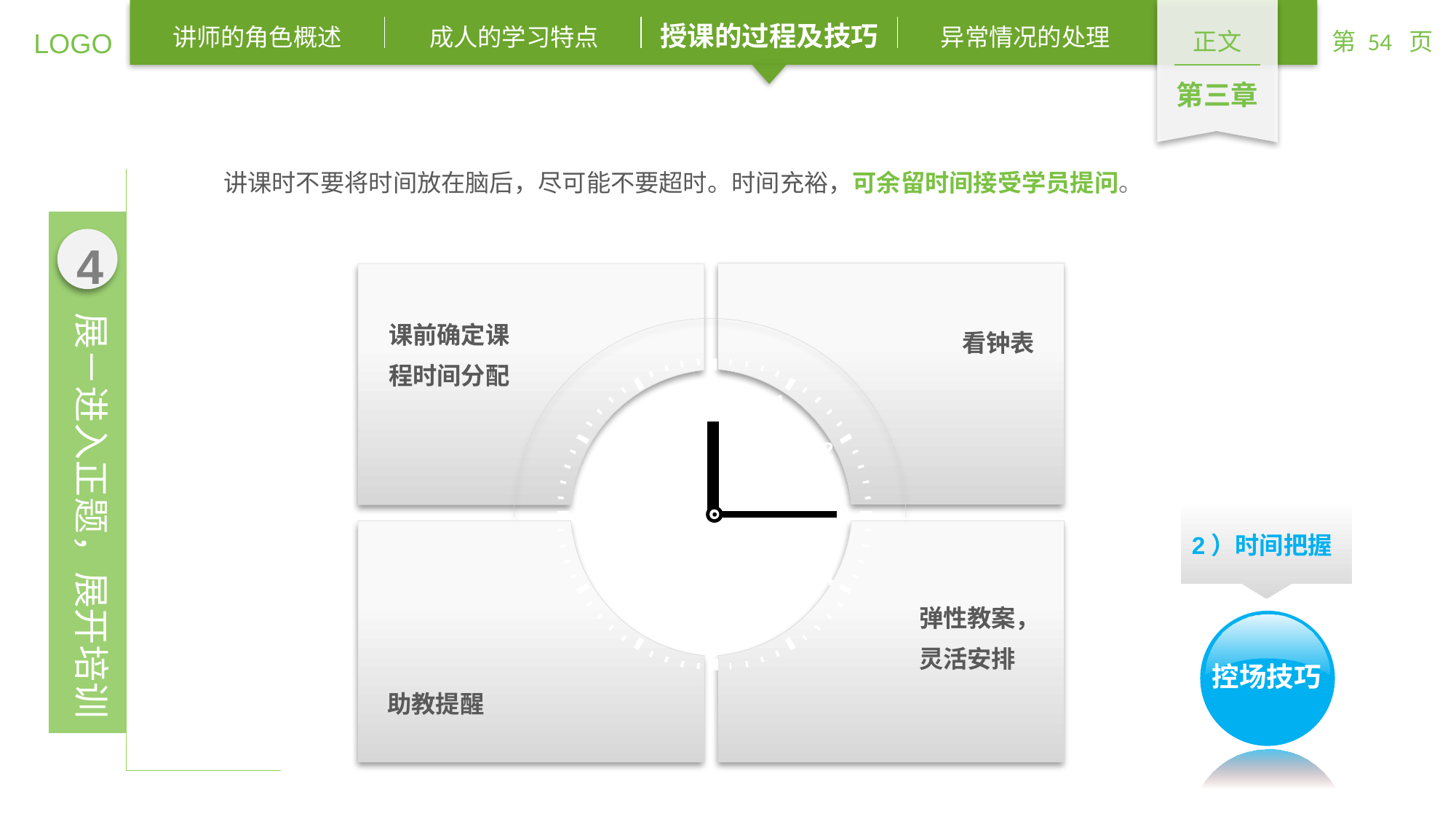

讲课时不要将时间放在脑后，尽可能不要超时。时间充裕，可余留时间接受学员提问。

看钟表

课前确定课程时间分配

12
1
11
10
2
9
3
8
4
5
7
6

2）时间把握

弹性教案，灵活安排

助教提醒